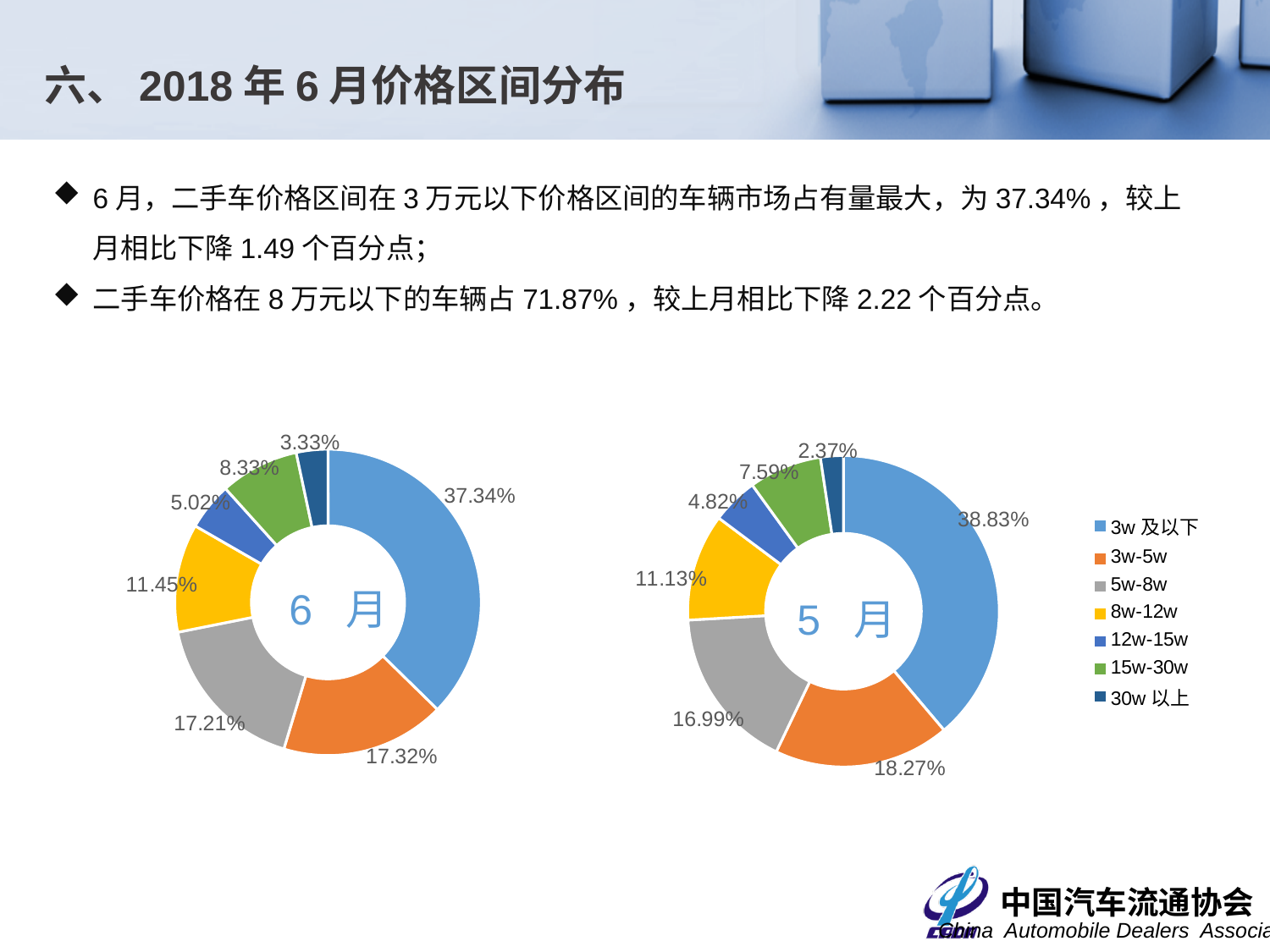

六、2018年6月价格区间分布
6月，二手车价格区间在3万元以下价格区间的车辆市场占有量最大，为37.34%，较上月相比下降1.49个百分点；
二手车价格在8万元以下的车辆占71.87%，较上月相比下降2.22个百分点。

### Chart

| Category | 比例 |
|---|---|
| 3w及以下 | 0.37339605157764166 |
| 3w-5w | 0.173155753796862 |
| 5w-8w | 0.17210346939737098 |
| 8w-12w | 0.11447911922225189 |
| 12w-15w | 0.050187683560804774 |
| 15w-30w | 0.08333464214477558 |
| 30w以上 | 0.033343280300293696 |

### Chart

| Category | 比例 |
|---|---|
| 3w及以下 | 0.3883282275376827 |
| 3w-5w | 0.18270854183059976 |
| 5w-8w | 0.16985874389787398 |
| 8w-12w | 0.11130889172402718 |
| 12w-15w | 0.04822876001741829 |
| 15w-30w | 0.07585353369443154 |
| 30w以上 | 0.023713301297967105 |